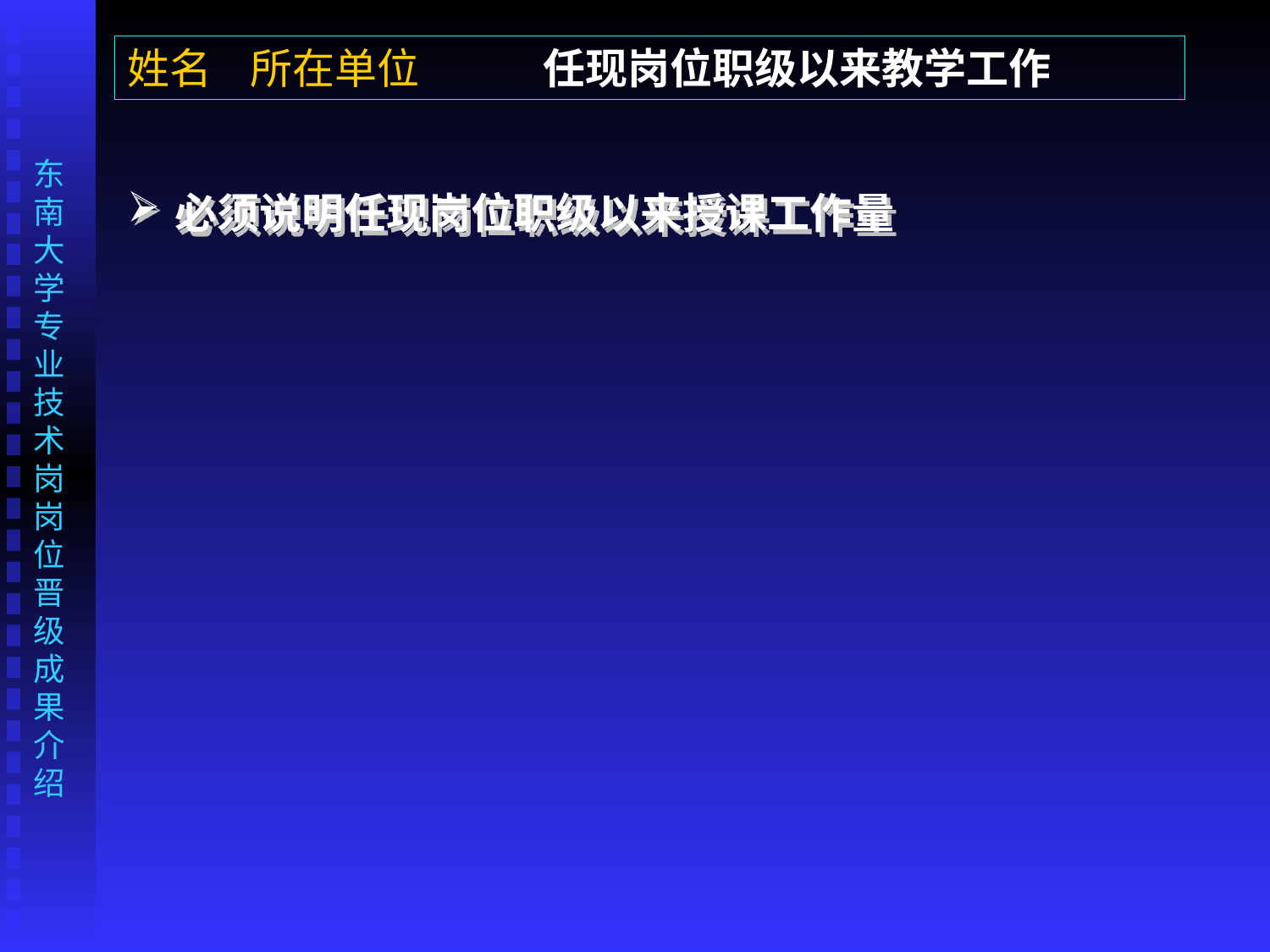

姓名    所在单位             任现岗位职级以来教学工作
必须说明任现岗位职级以来授课工作量